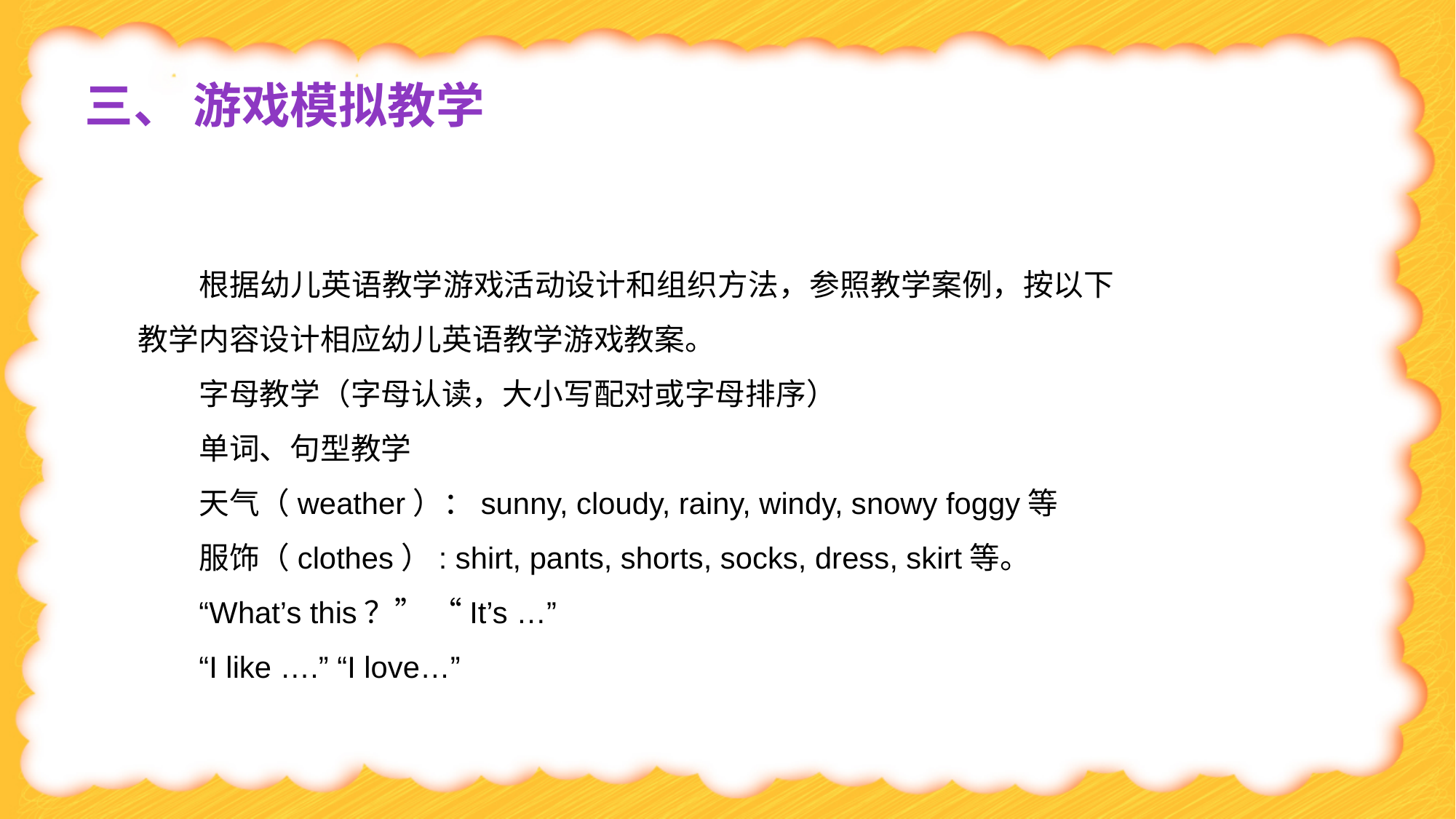

三、 游戏模拟教学

根据幼儿英语教学游戏活动设计和组织方法，参照教学案例，按以下教学内容设计相应幼儿英语教学游戏教案。
字母教学（字母认读，大小写配对或字母排序）
单词、句型教学
天气（weather）：sunny, cloudy, rainy, windy, snowy foggy等
服饰（clothes）: shirt, pants, shorts, socks, dress, skirt等。
“What’s this？” “It’s …”
“I like ….” “I love…”